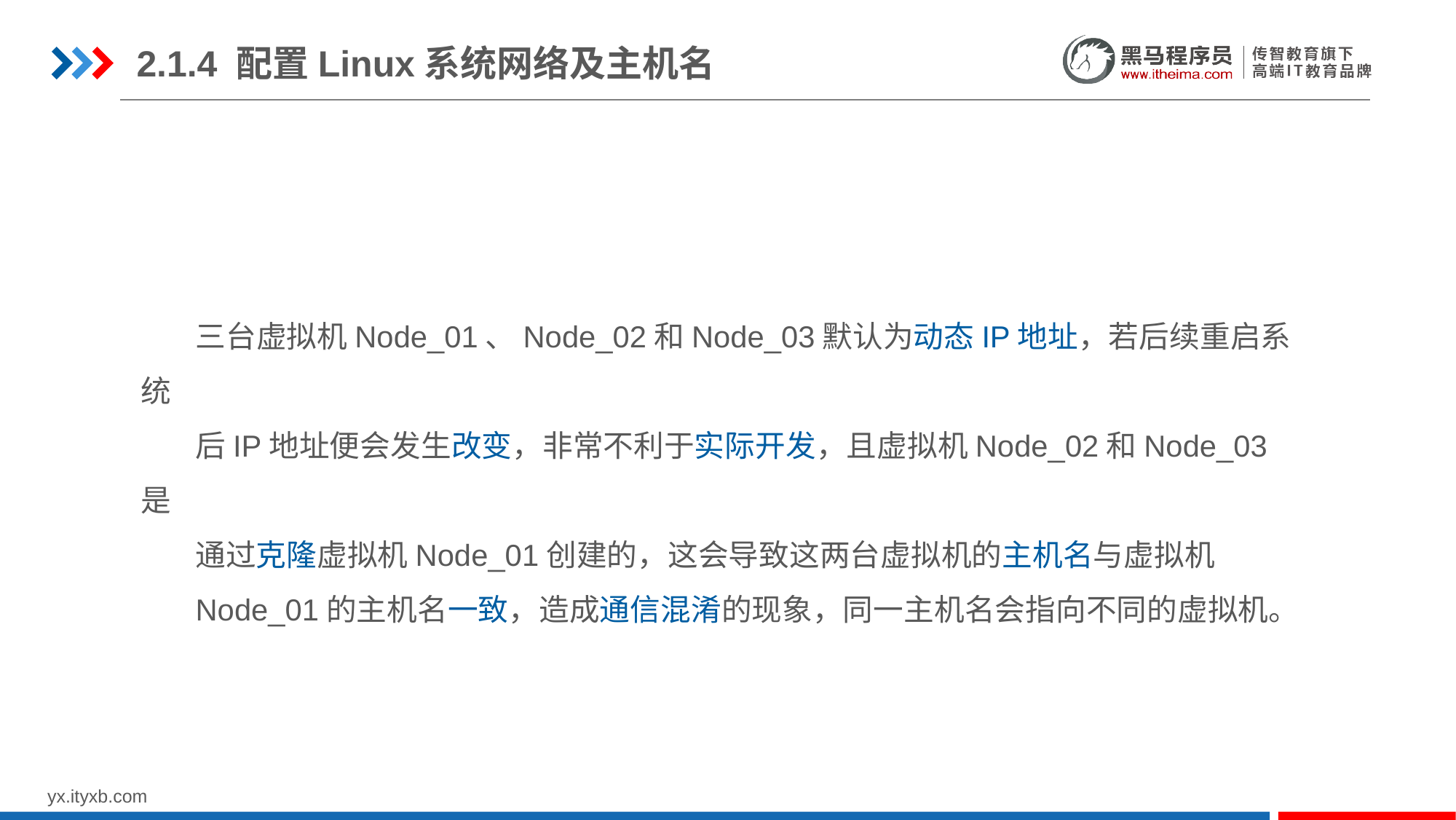

2.1.4 配置Linux系统网络及主机名
三台虚拟机Node_01、Node_02和Node_03默认为动态IP地址，若后续重启系统
后IP地址便会发生改变，非常不利于实际开发，且虚拟机Node_02和Node_03是
通过克隆虚拟机Node_01创建的，这会导致这两台虚拟机的主机名与虚拟机
Node_01的主机名一致，造成通信混淆的现象，同一主机名会指向不同的虚拟机。